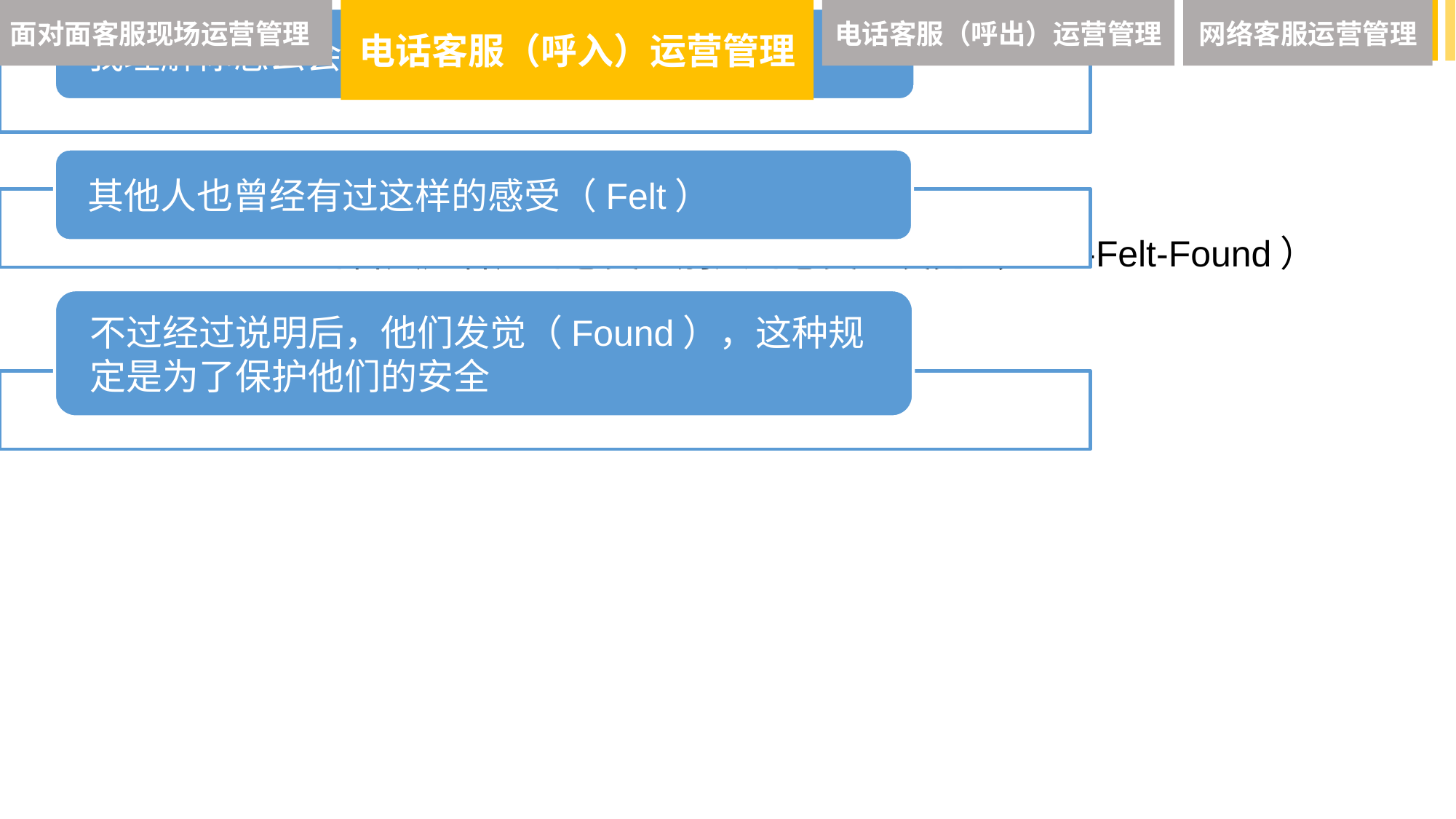

面对面客服现场运营管理
电话客服（呼入）运营管理
电话客服（呼出）运营管理
网络客服运营管理

五、呼入业务3F法则（重点）
       3F的含义是客户的感受、别人的感受、发觉（Feel-Felt-Found）

我理解你怎么会有这样的感受（Feel）

其他人也曾经有过这样的感受（Felt）

不过经过说明后，他们发觉（Found），这种规定是为了保护他们的安全